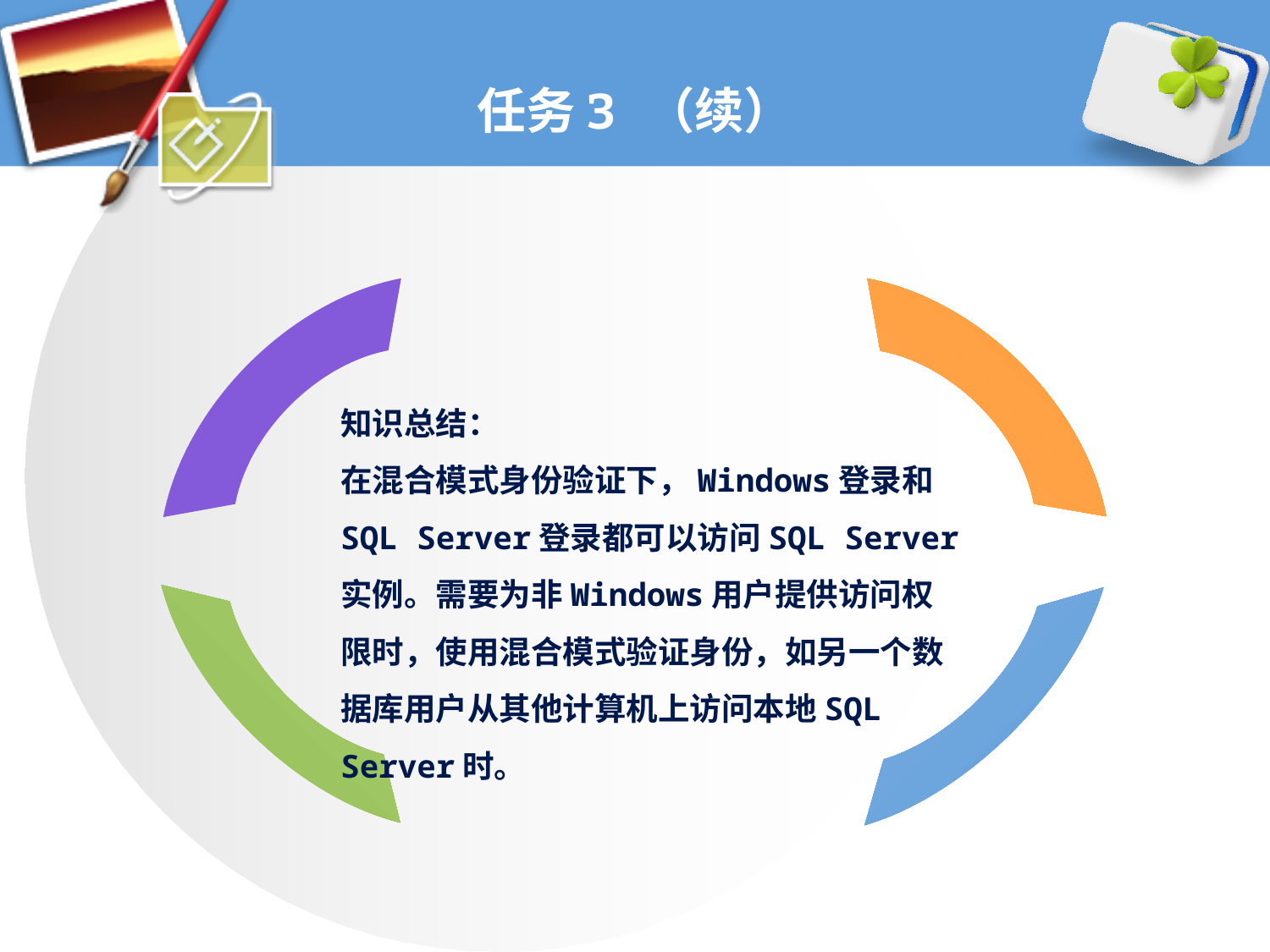

# 任务3  （续）

知识总结：
在混合模式身份验证下，Windows登录和SQL Server登录都可以访问SQL Server实例。需要为非Windows用户提供访问权限时，使用混合模式验证身份，如另一个数据库用户从其他计算机上访问本地SQL Server时。